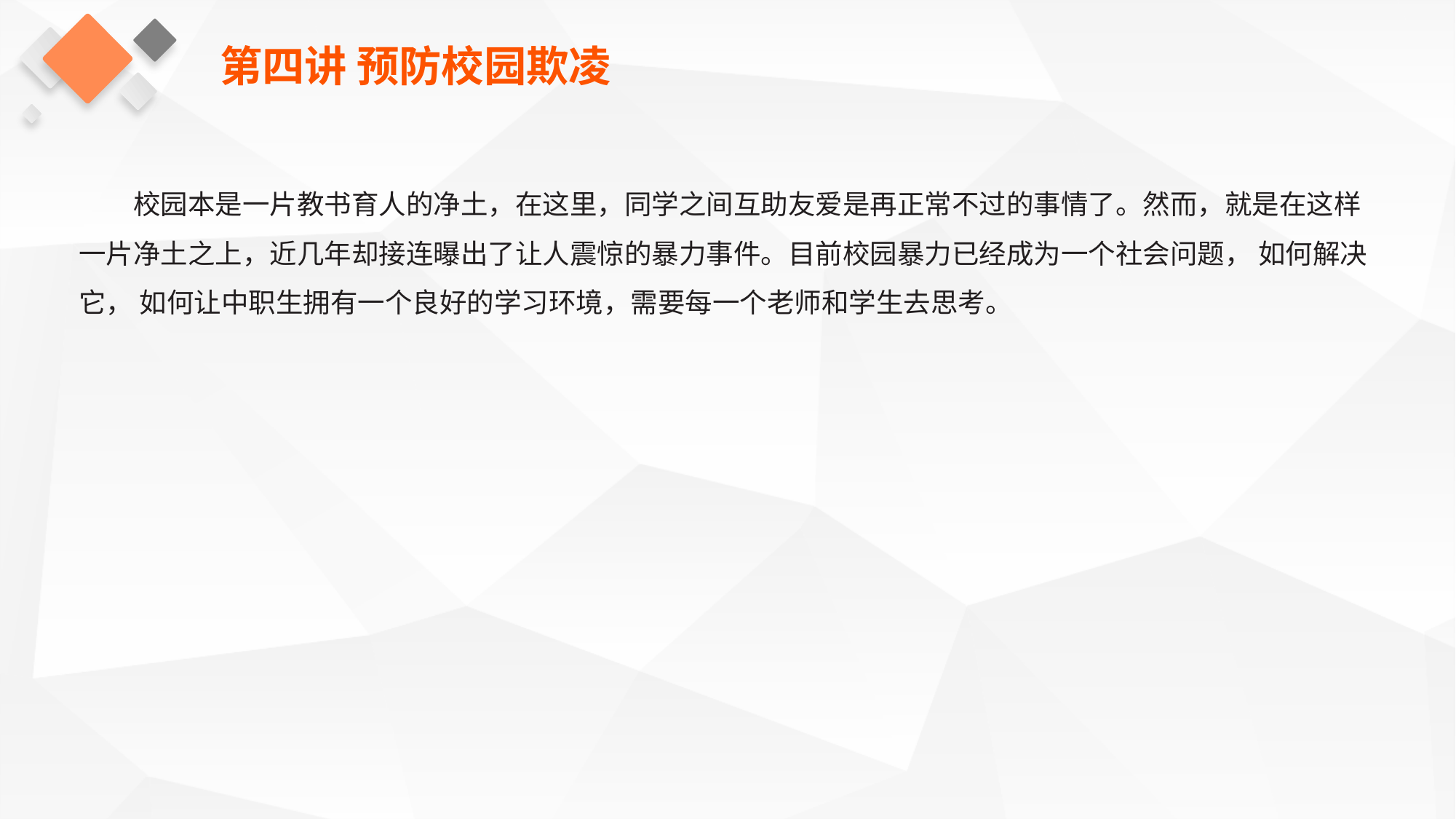

第四讲 预防校园欺凌
校园本是一片教书育人的净土，在这里，同学之间互助友爱是再正常不过的事情了。然而，就是在这样一片净土之上，近几年却接连曝出了让人震惊的暴力事件。目前校园暴力已经成为一个社会问题， 如何解决它， 如何让中职生拥有一个良好的学习环境，需要每一个老师和学生去思考。